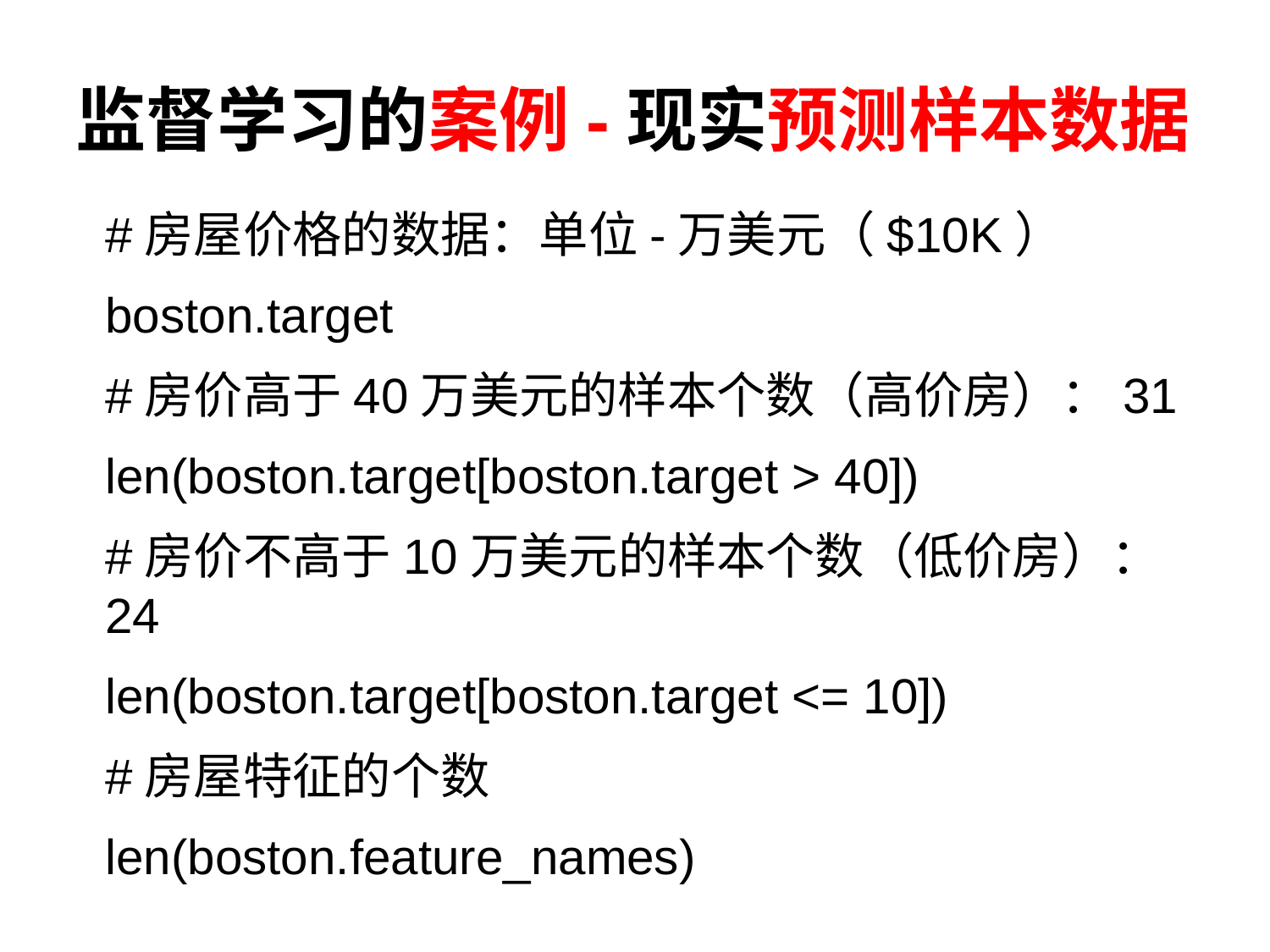

# 监督学习的案例-现实预测样本数据
#房屋价格的数据：单位-万美元（$10K）
boston.target
#房价高于40万美元的样本个数（高价房）：31
len(boston.target[boston.target > 40])
#房价不高于10万美元的样本个数（低价房）：24
len(boston.target[boston.target <= 10])
#房屋特征的个数
len(boston.feature_names)